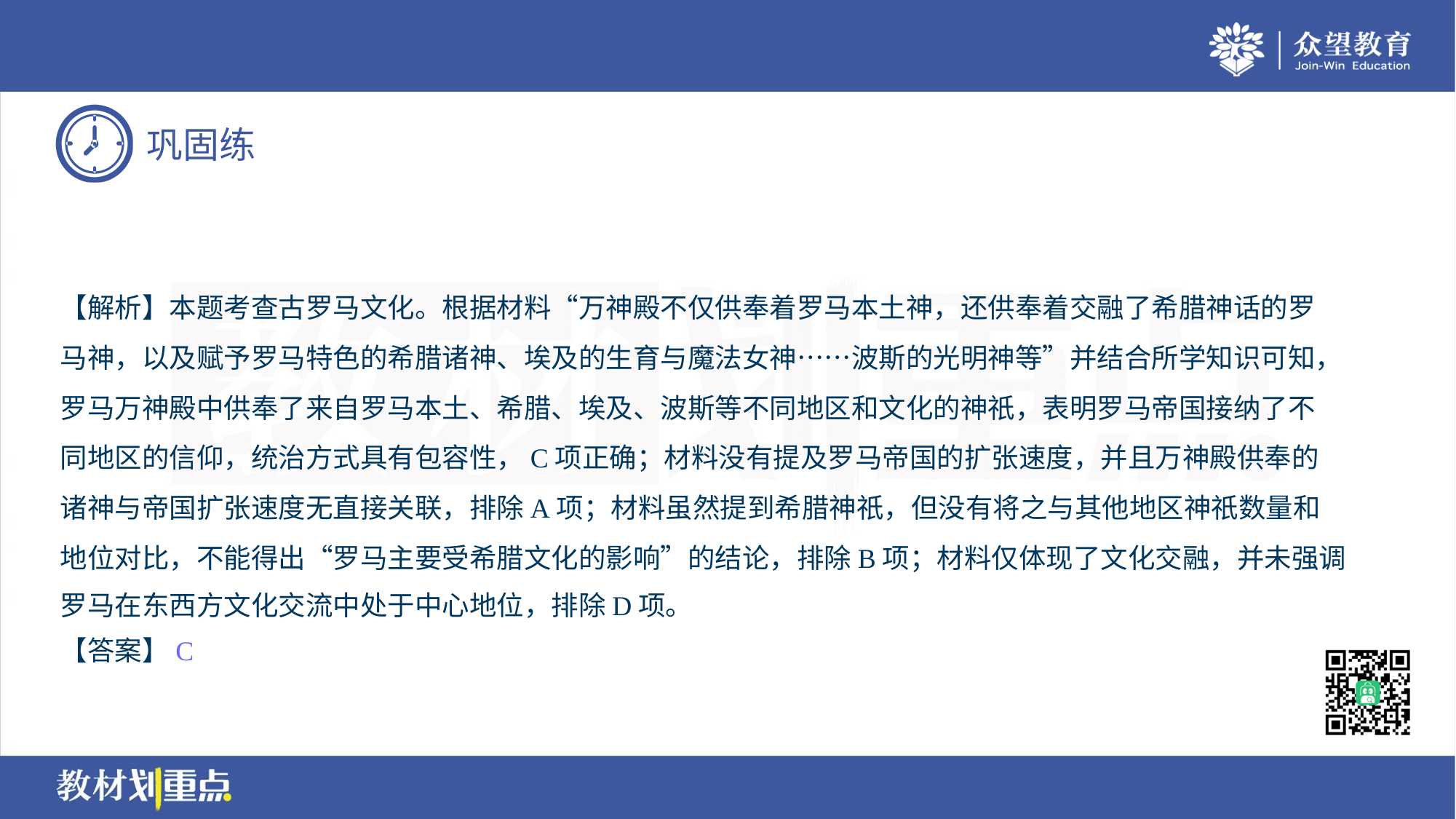

【解析】本题考查古罗马文化。根据材料“万神殿不仅供奉着罗马本土神，还供奉着交融了希腊神话的罗
马神，以及赋予罗马特色的希腊诸神、埃及的生育与魔法女神……波斯的光明神等”并结合所学知识可知，
罗马万神殿中供奉了来自罗马本土、希腊、埃及、波斯等不同地区和文化的神祇，表明罗马帝国接纳了不
同地区的信仰，统治方式具有包容性，C项正确；材料没有提及罗马帝国的扩张速度，并且万神殿供奉的
诸神与帝国扩张速度无直接关联，排除A项；材料虽然提到希腊神祇，但没有将之与其他地区神祇数量和
地位对比，不能得出“罗马主要受希腊文化的影响”的结论，排除B项；材料仅体现了文化交融，并未强调
罗马在东西方文化交流中处于中心地位，排除D项。
【答案】C